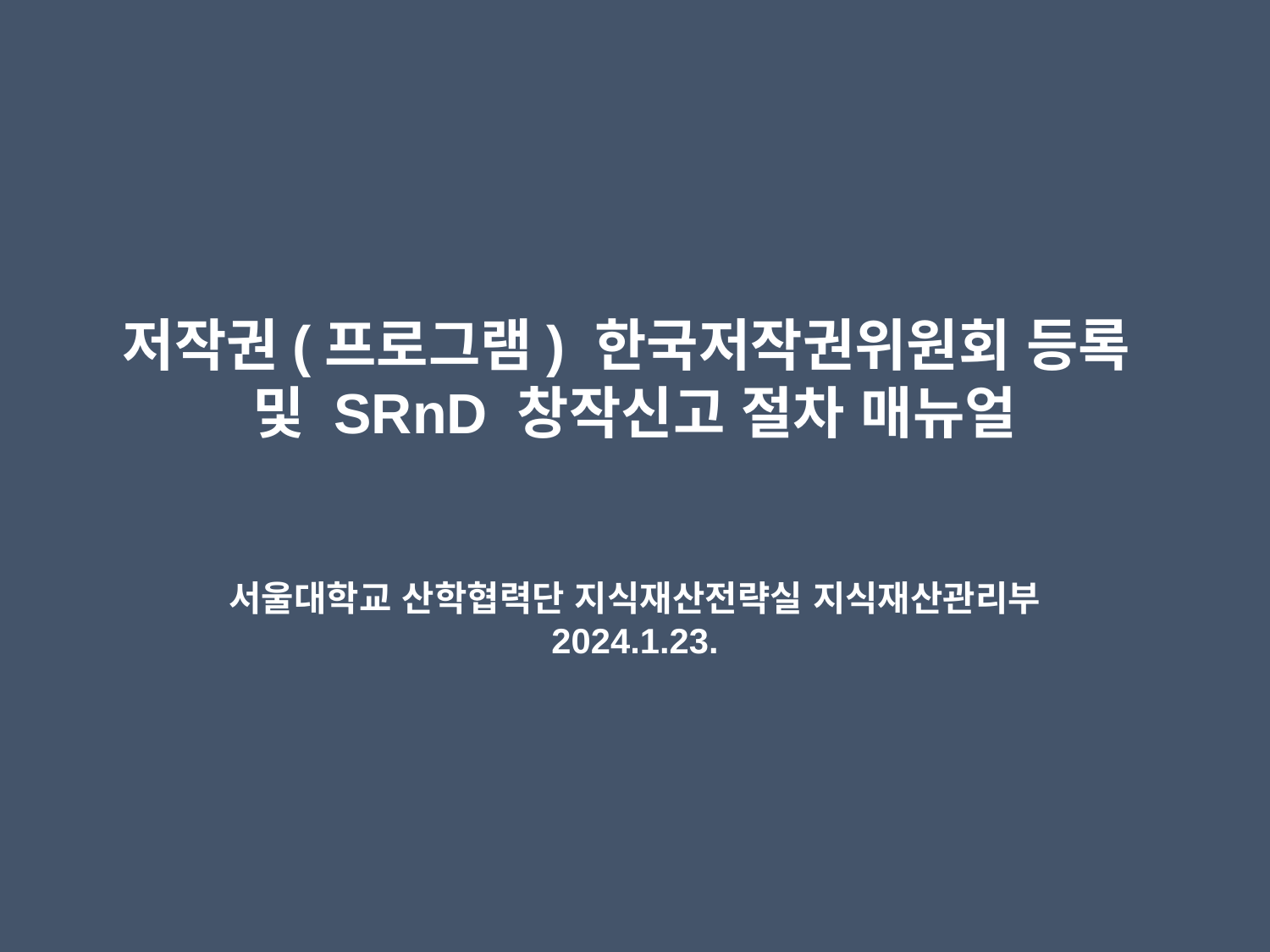

저작권(프로그램) 한국저작권위원회 등록
및 SRnD 창작신고 절차 매뉴얼
서울대학교 산학협력단 지식재산전략실 지식재산관리부
2024.1.23.